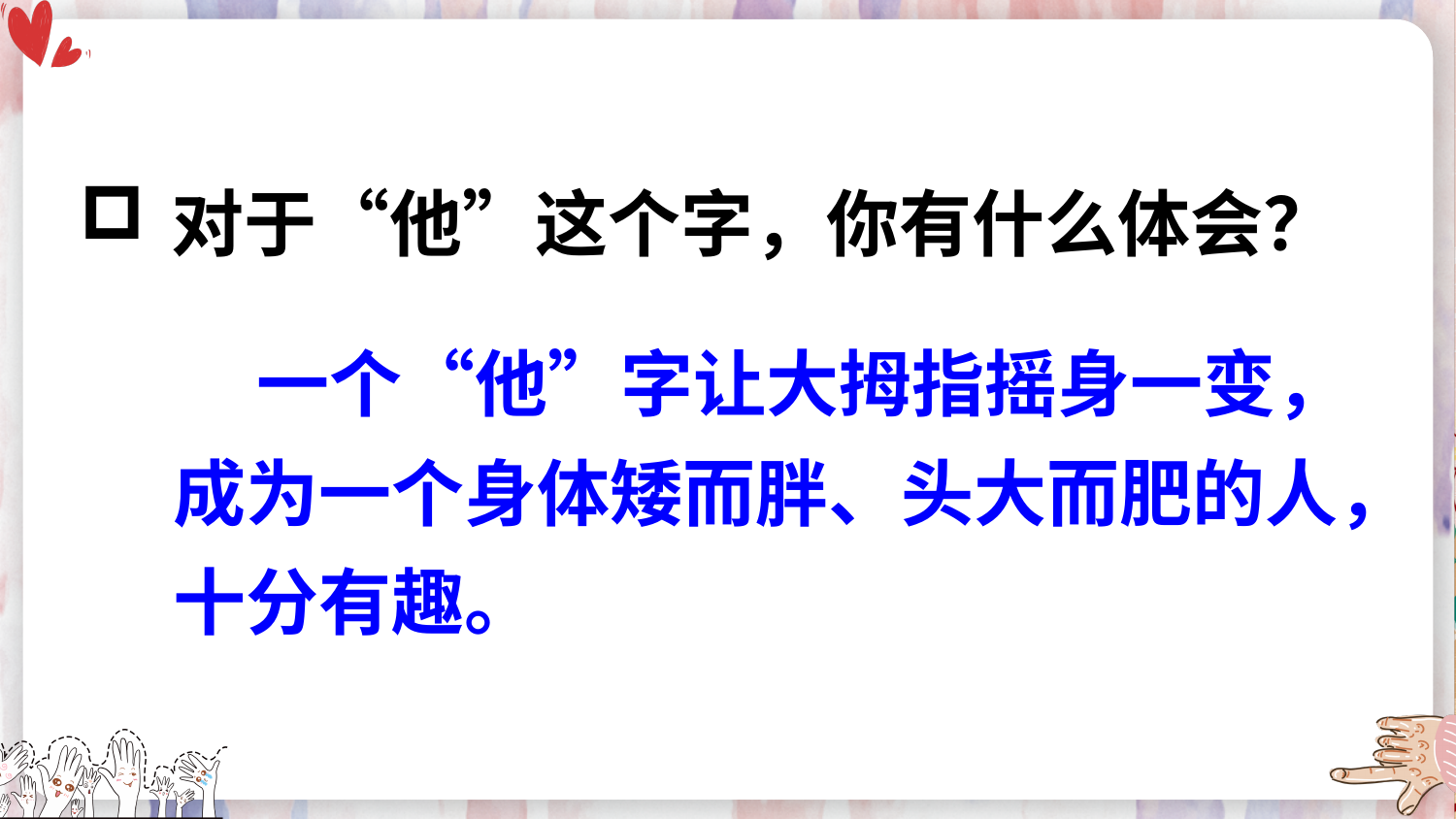

对于“他”这个字，你有什么体会？
    一个“他”字让大拇指摇身一变，成为一个身体矮而胖、头大而肥的人，十分有趣。